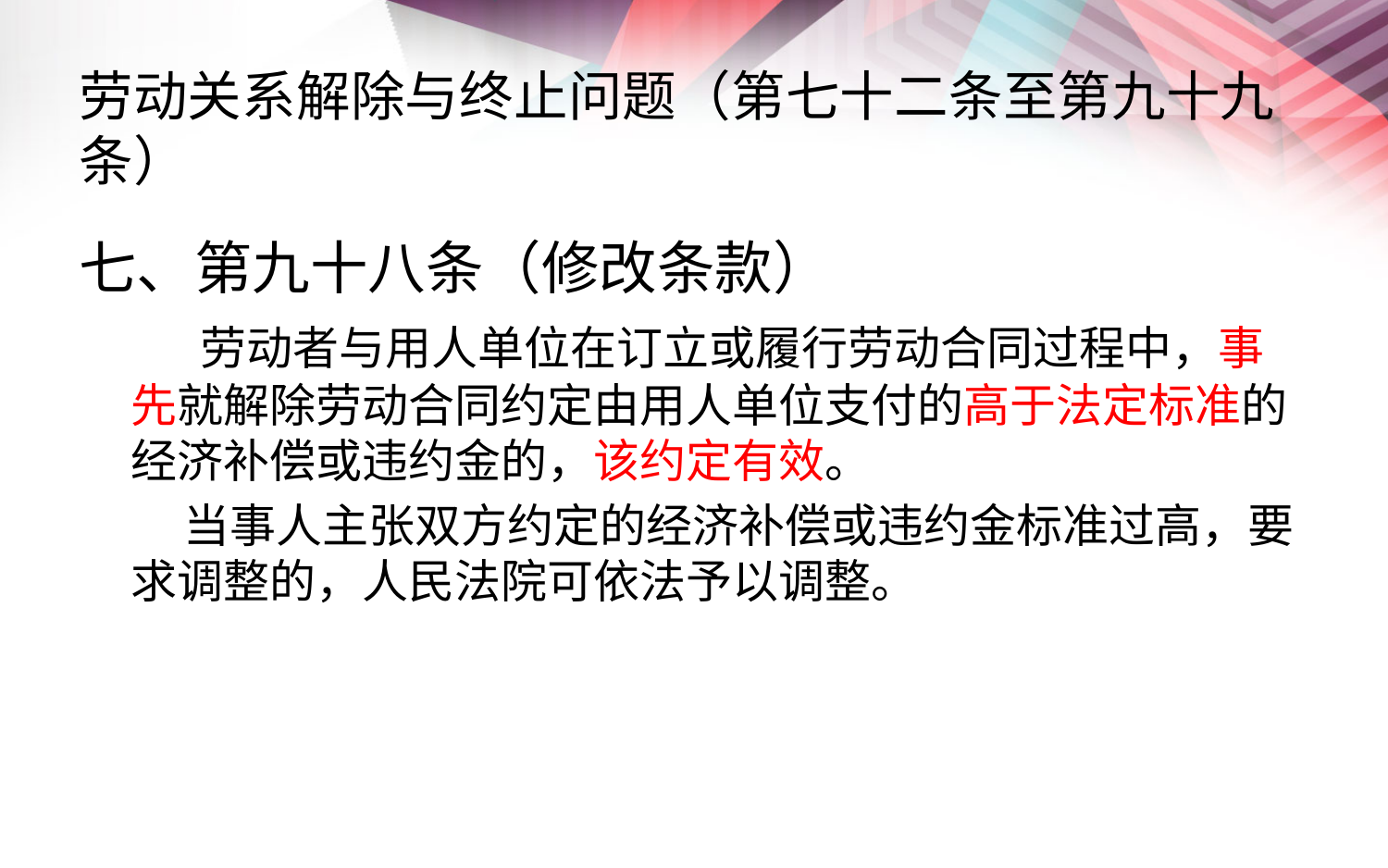

# 劳动关系解除与终止问题（第七十二条至第九十九条）
七、第九十八条（修改条款）
         劳动者与用人单位在订立或履行劳动合同过程中，事先就解除劳动合同约定由用人单位支付的高于法定标准的经济补偿或违约金的，该约定有效。
         当事人主张双方约定的经济补偿或违约金标准过高，要求调整的，人民法院可依法予以调整。